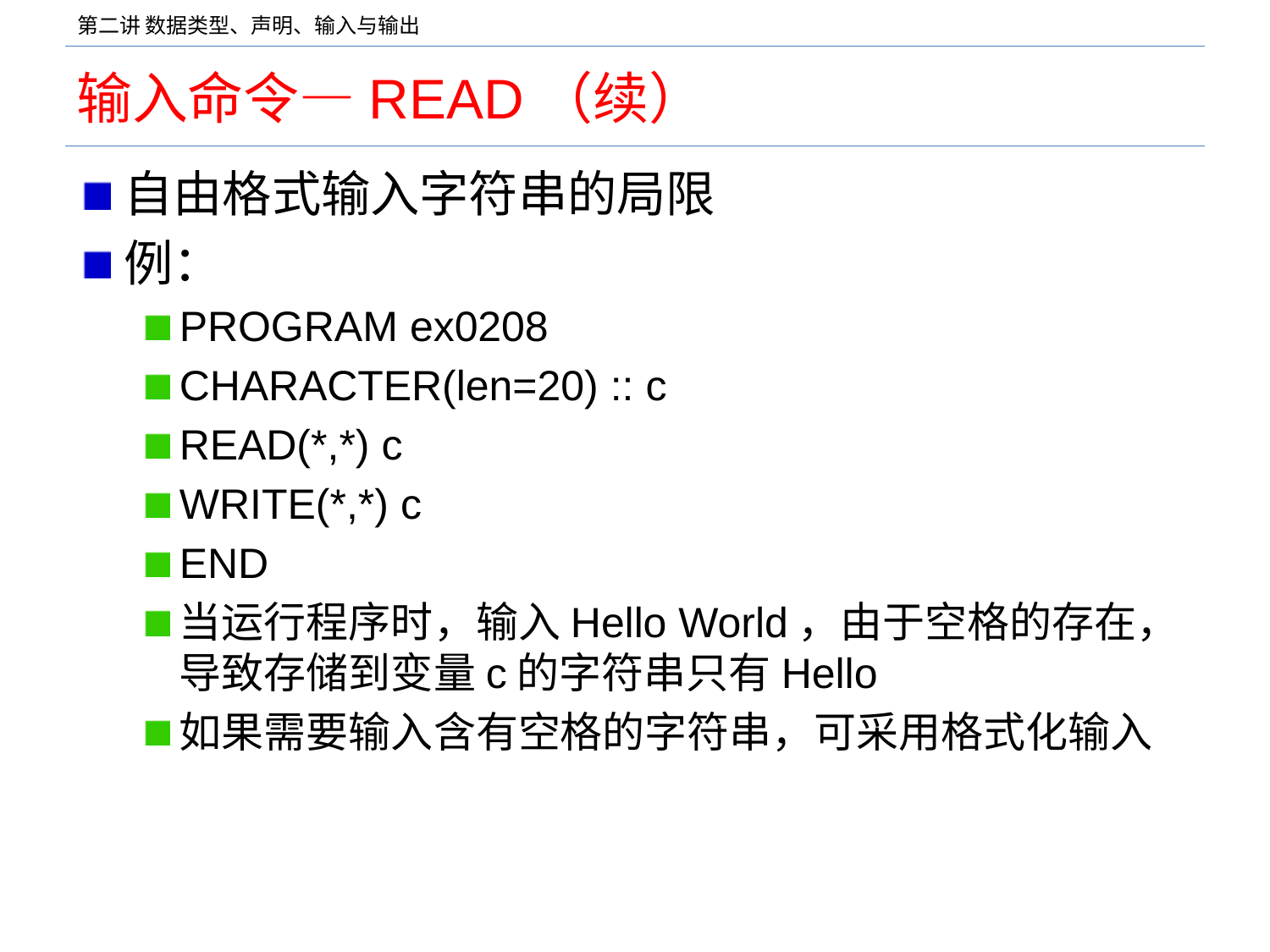

# 输入命令—READ（续）
自由格式输入字符串的局限
例：
PROGRAM ex0208
CHARACTER(len=20) :: c
READ(*,*) c
WRITE(*,*) c
END
当运行程序时，输入Hello World，由于空格的存在，导致存储到变量c的字符串只有Hello
如果需要输入含有空格的字符串，可采用格式化输入